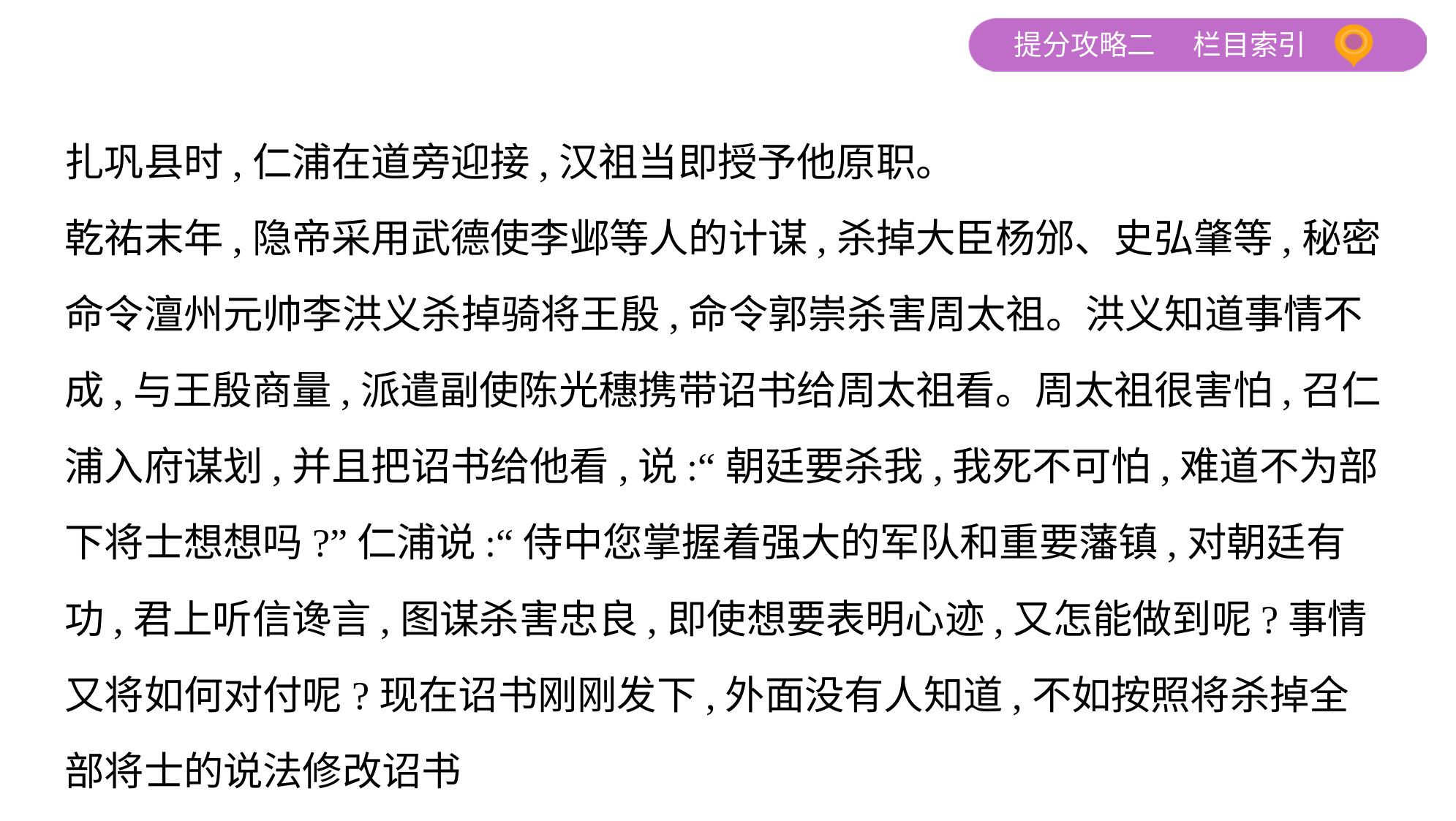

扎巩县时,仁浦在道旁迎接,汉祖当即授予他原职。
乾祐末年,隐帝采用武德使李邺等人的计谋,杀掉大臣杨邠、史弘肇等,秘密命令澶州元帅李洪义杀掉骑将王殷,命令郭崇杀害周太祖。洪义知道事情不成,与王殷商量,派遣副使陈光穗携带诏书给周太祖看。周太祖很害怕,召仁浦入府谋划,并且把诏书给他看,说:“朝廷要杀我,我死不可怕,难道不为部下将士想想吗?”仁浦说:“侍中您掌握着强大的军队和重要藩镇,对朝廷有功,君上听信谗言,图谋杀害忠良,即使想要表明心迹,又怎能做到呢?事情又将如何对付呢?现在诏书刚刚发下,外面没有人知道,不如按照将杀掉全部将士的说法修改诏书